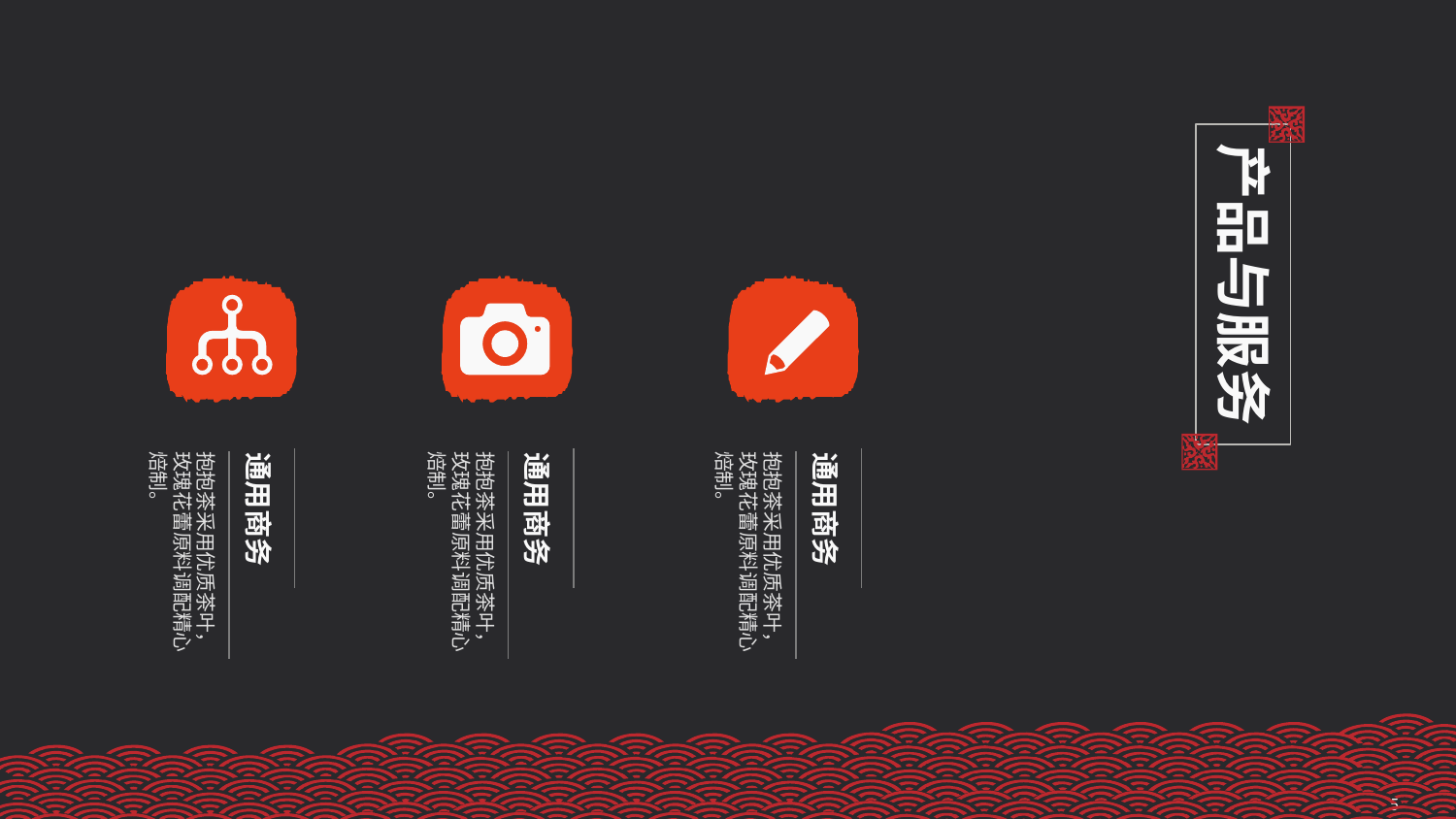

产品与服务

通用商务
通用商务
通用商务

抱抱茶采用优质茶叶，玫瑰花蕾原料调配精心焙制。
抱抱茶采用优质茶叶，玫瑰花蕾原料调配精心焙制。
抱抱茶采用优质茶叶，玫瑰花蕾原料调配精心焙制。